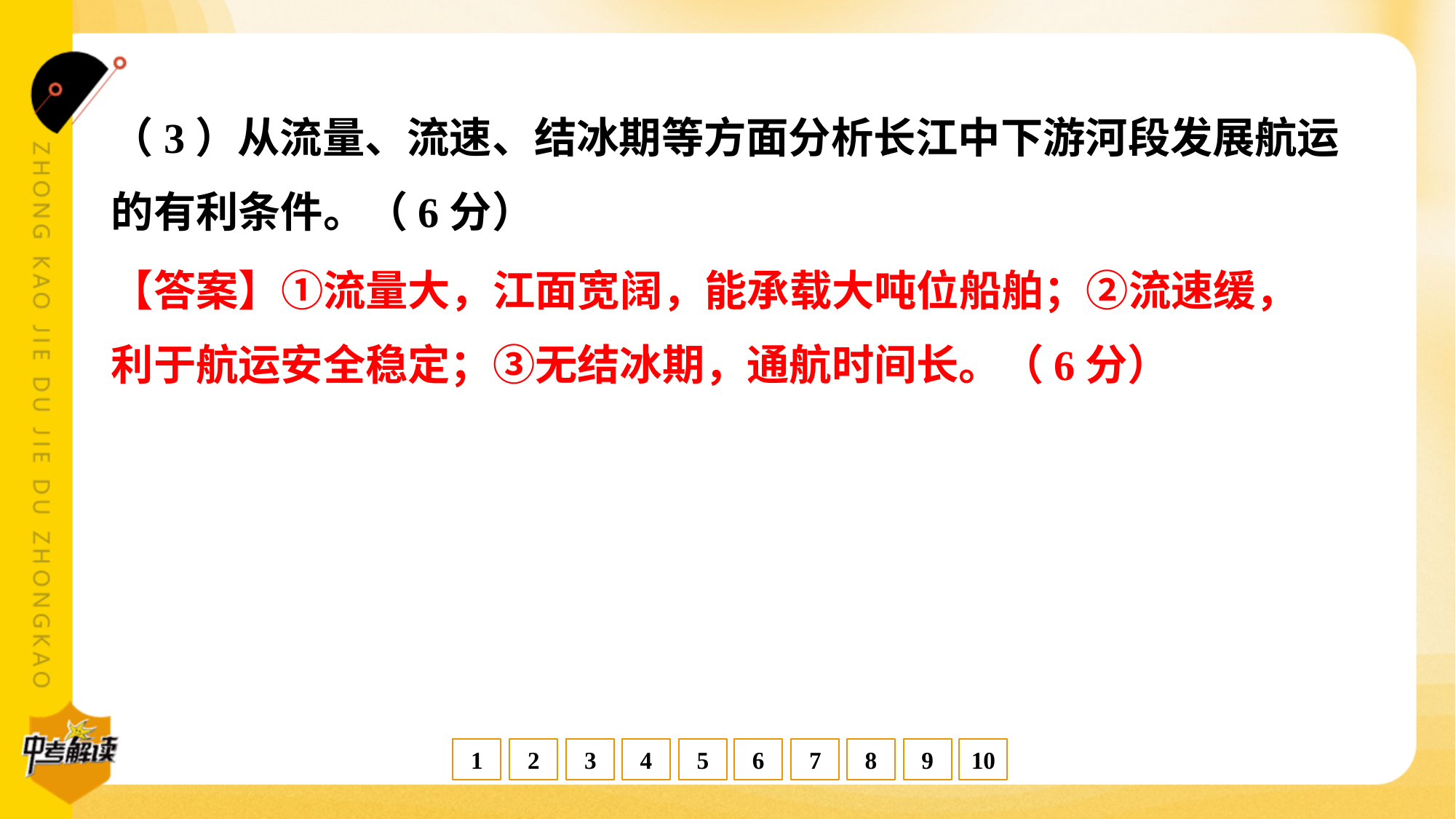

（3）从流量、流速、结冰期等方面分析长江中下游河段发展航运
的有利条件。（6分）
【答案】①流量大，江面宽阔，能承载大吨位船舶；②流速缓，
利于航运安全稳定；③无结冰期，通航时间长。（6分）